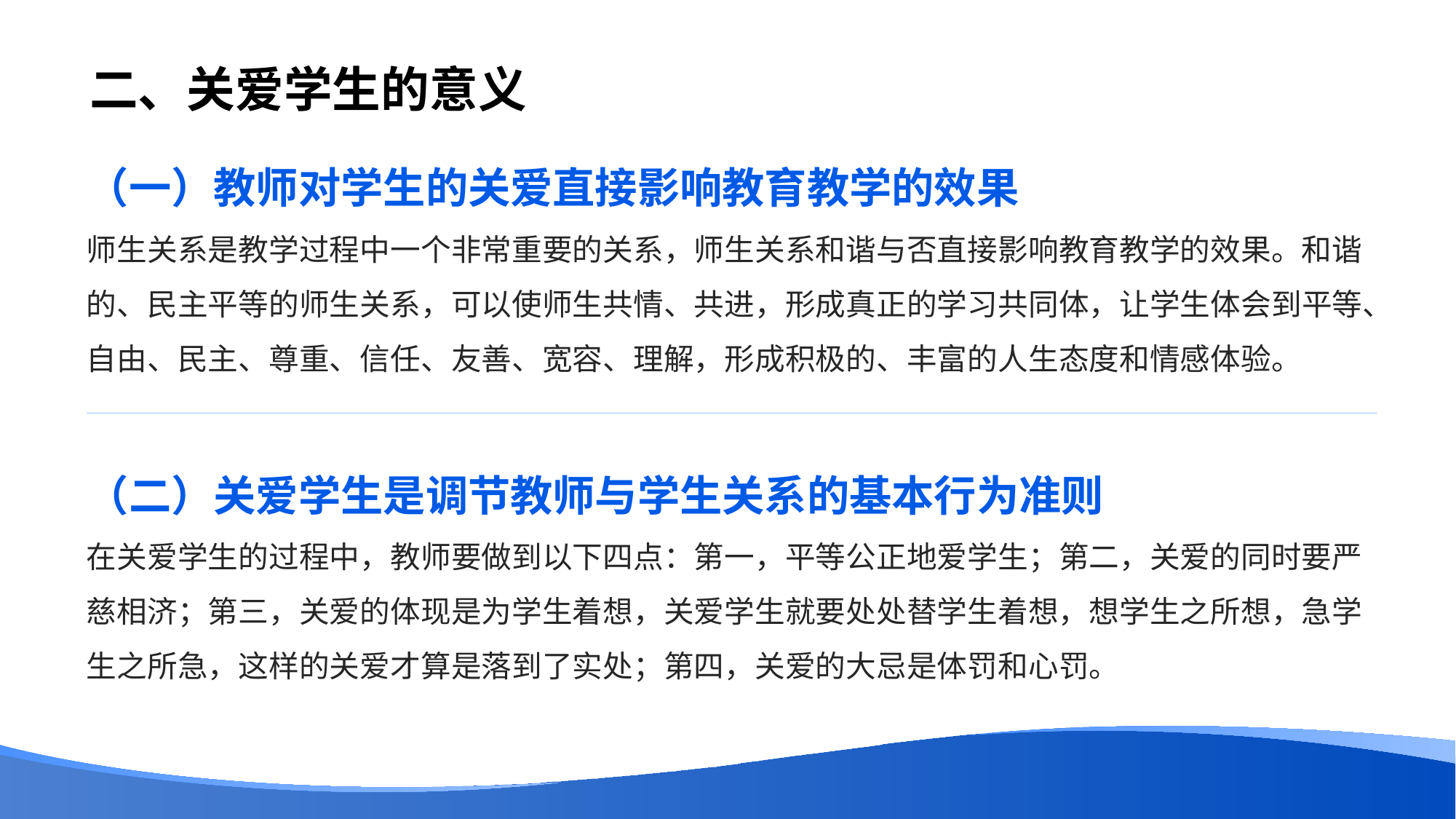

# 二、关爱学生的意义
（一）教师对学生的关爱直接影响教育教学的效果
师生关系是教学过程中一个非常重要的关系，师生关系和谐与否直接影响教育教学的效果。和谐的、民主平等的师生关系，可以使师生共情、共进，形成真正的学习共同体，让学生体会到平等、自由、民主、尊重、信任、友善、宽容、理解，形成积极的、丰富的人生态度和情感体验。
（二）关爱学生是调节教师与学生关系的基本行为准则
在关爱学生的过程中，教师要做到以下四点：第一，平等公正地爱学生；第二，关爱的同时要严慈相济；第三，关爱的体现是为学生着想，关爱学生就要处处替学生着想，想学生之所想，急学生之所急，这样的关爱才算是落到了实处；第四，关爱的大忌是体罚和心罚。